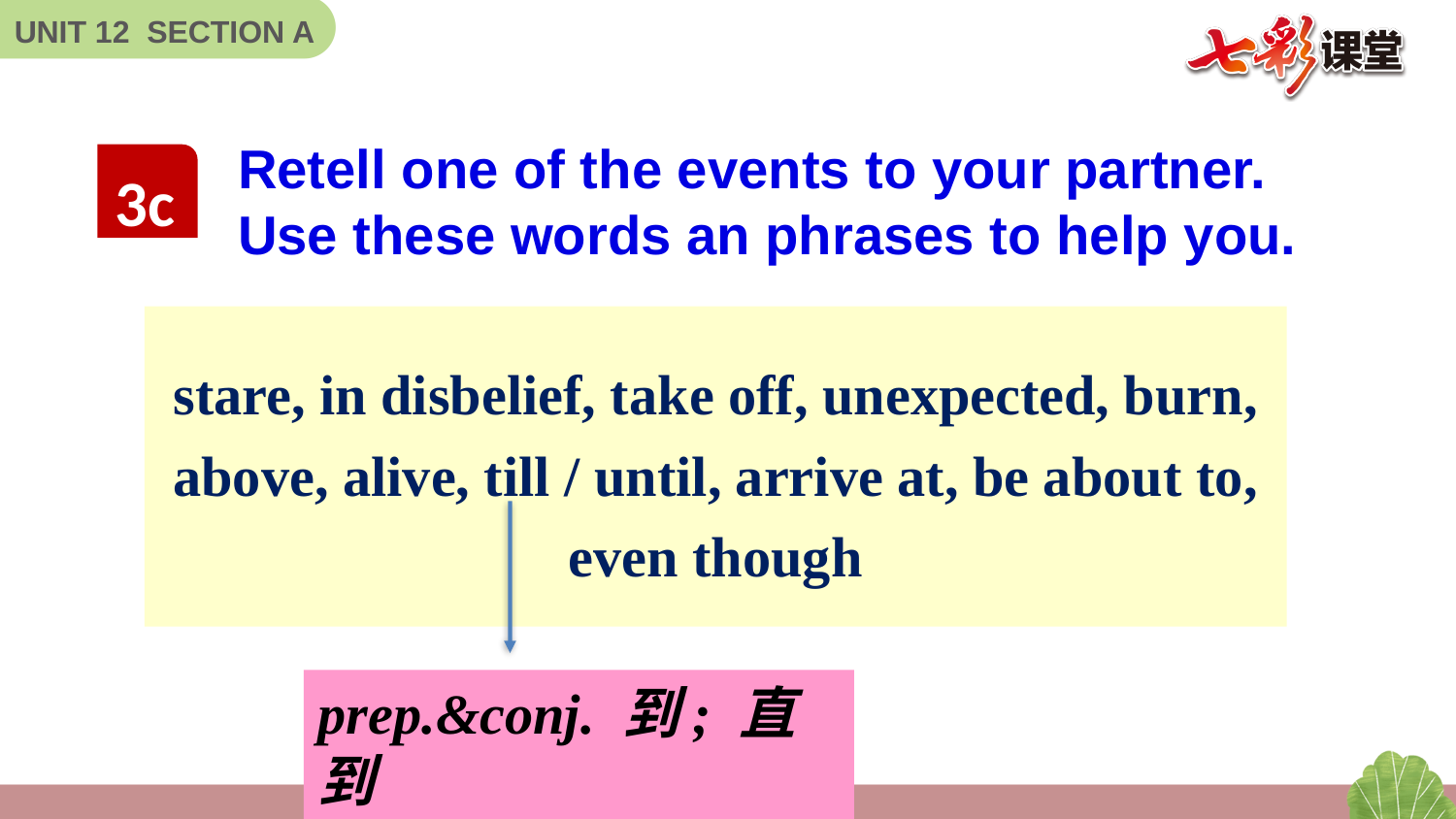

Retell one of the events to your partner. Use these words an phrases to help you.
3c
stare, in disbelief, take off, unexpected, burn, above, alive, till / until, arrive at, be about to, even though

prep.&conj. 到; 直到